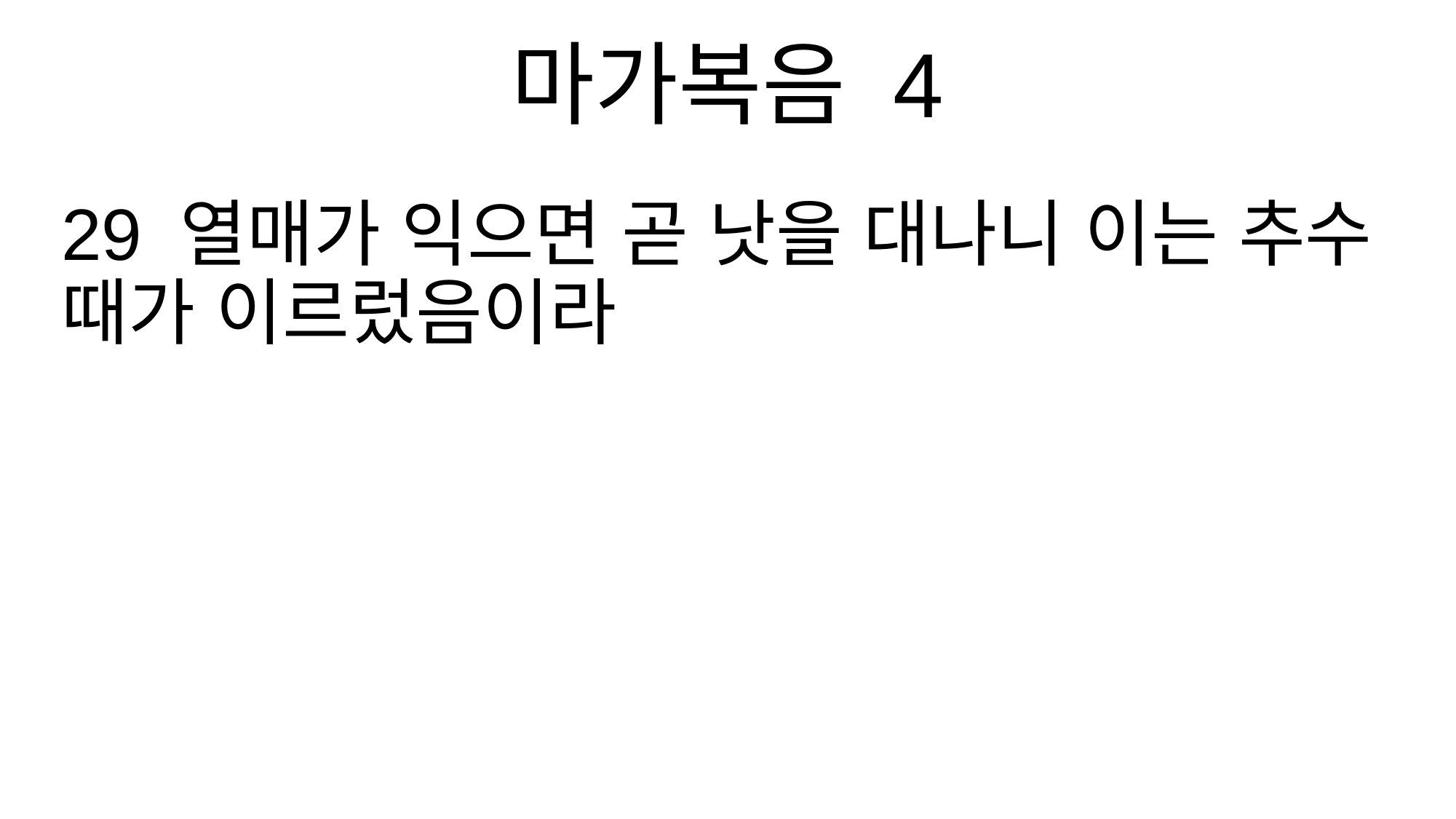

마가복음 4
29 열매가 익으면 곧 낫을 대나니 이는 추수 때가 이르렀음이라